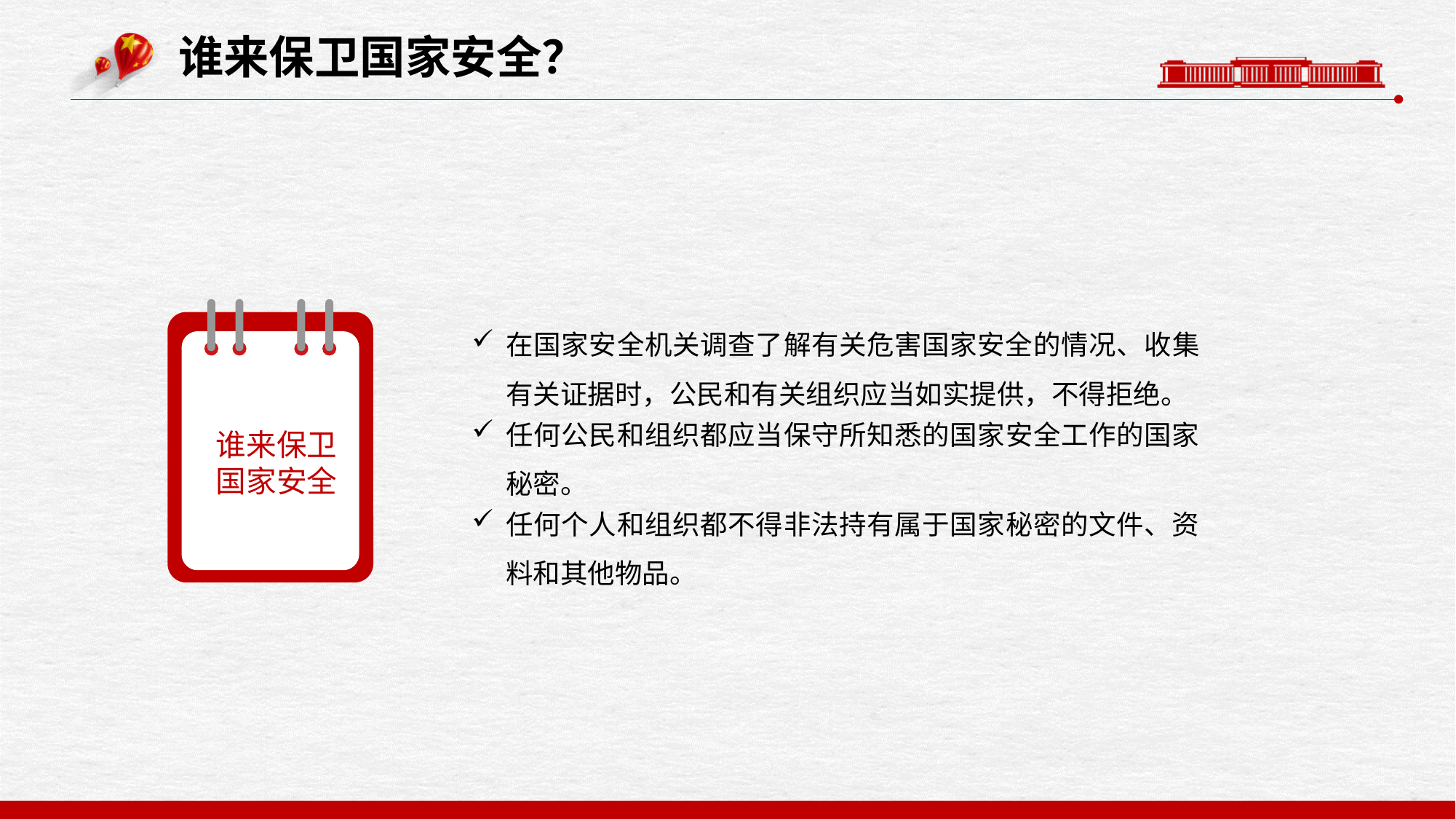

谁来保卫国家安全？

在国家安全机关调查了解有关危害国家安全的情况、收集有关证据时，公民和有关组织应当如实提供，不得拒绝。

任何公民和组织都应当保守所知悉的国家安全工作的国家秘密。
谁来保卫
国家安全
任何个人和组织都不得非法持有属于国家秘密的文件、资料和其他物品。